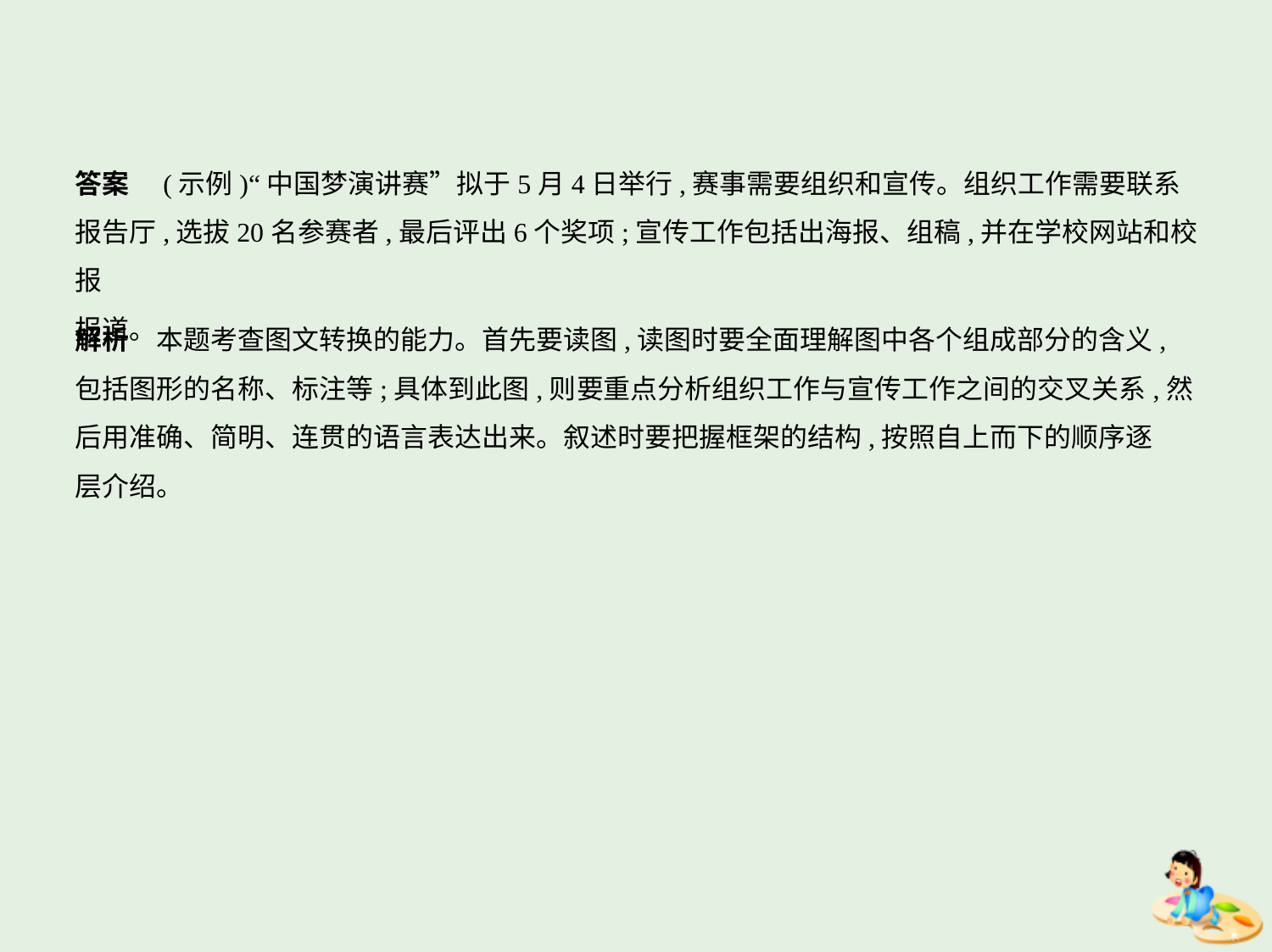

答案　(示例)“中国梦演讲赛”拟于5月4日举行,赛事需要组织和宣传。组织工作需要联系
报告厅,选拔20名参赛者,最后评出6个奖项;宣传工作包括出海报、组稿,并在学校网站和校报
报道。
解析　本题考查图文转换的能力。首先要读图,读图时要全面理解图中各个组成部分的含义,
包括图形的名称、标注等;具体到此图,则要重点分析组织工作与宣传工作之间的交叉关系,然
后用准确、简明、连贯的语言表达出来。叙述时要把握框架的结构,按照自上而下的顺序逐
层介绍。